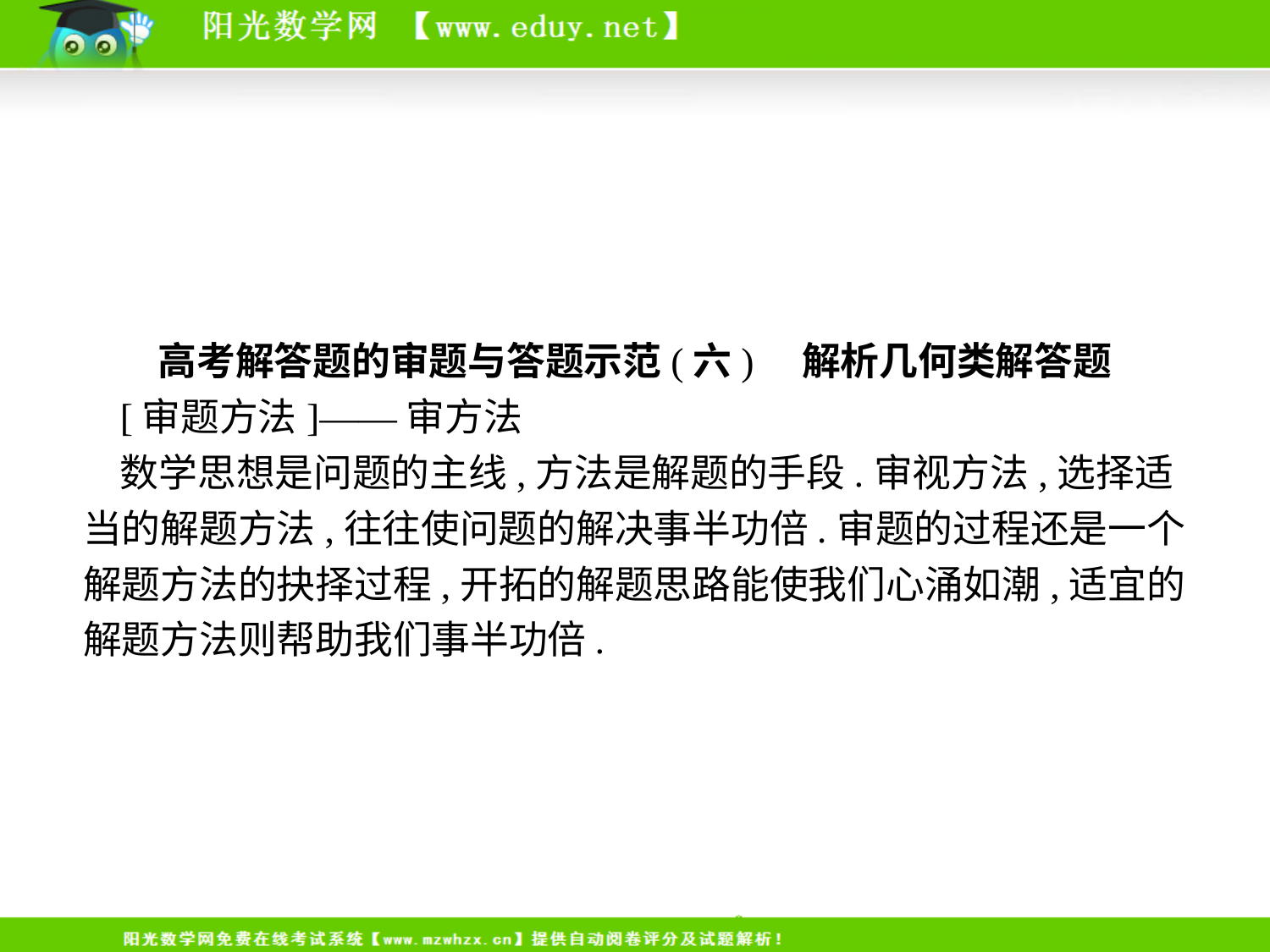

高考解答题的审题与答题示范(六)　解析几何类解答题
[审题方法]——审方法
数学思想是问题的主线,方法是解题的手段.审视方法,选择适当的解题方法,往往使问题的解决事半功倍.审题的过程还是一个解题方法的抉择过程,开拓的解题思路能使我们心涌如潮,适宜的解题方法则帮助我们事半功倍.